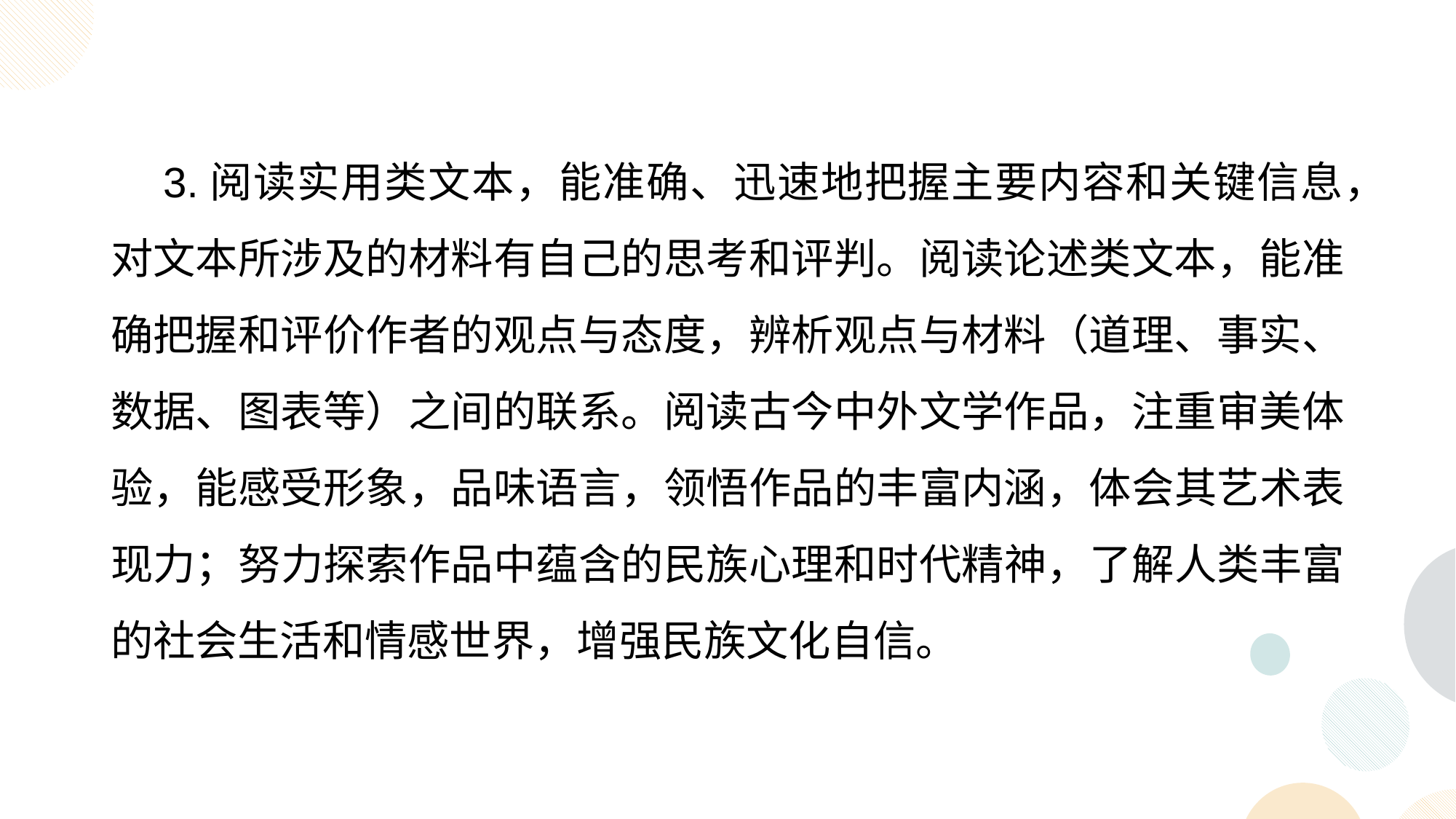

3.阅读实用类文本，能准确、迅速地把握主要内容和关键信息，对文本所涉及的材料有自己的思考和评判。阅读论述类文本，能准确把握和评价作者的观点与态度，辨析观点与材料（道理、事实、数据、图表等）之间的联系。阅读古今中外文学作品，注重审美体验，能感受形象，品味语言，领悟作品的丰富内涵，体会其艺术表现力；努力探索作品中蕴含的民族心理和时代精神，了解人类丰富的社会生活和情感世界，增强民族文化自信。